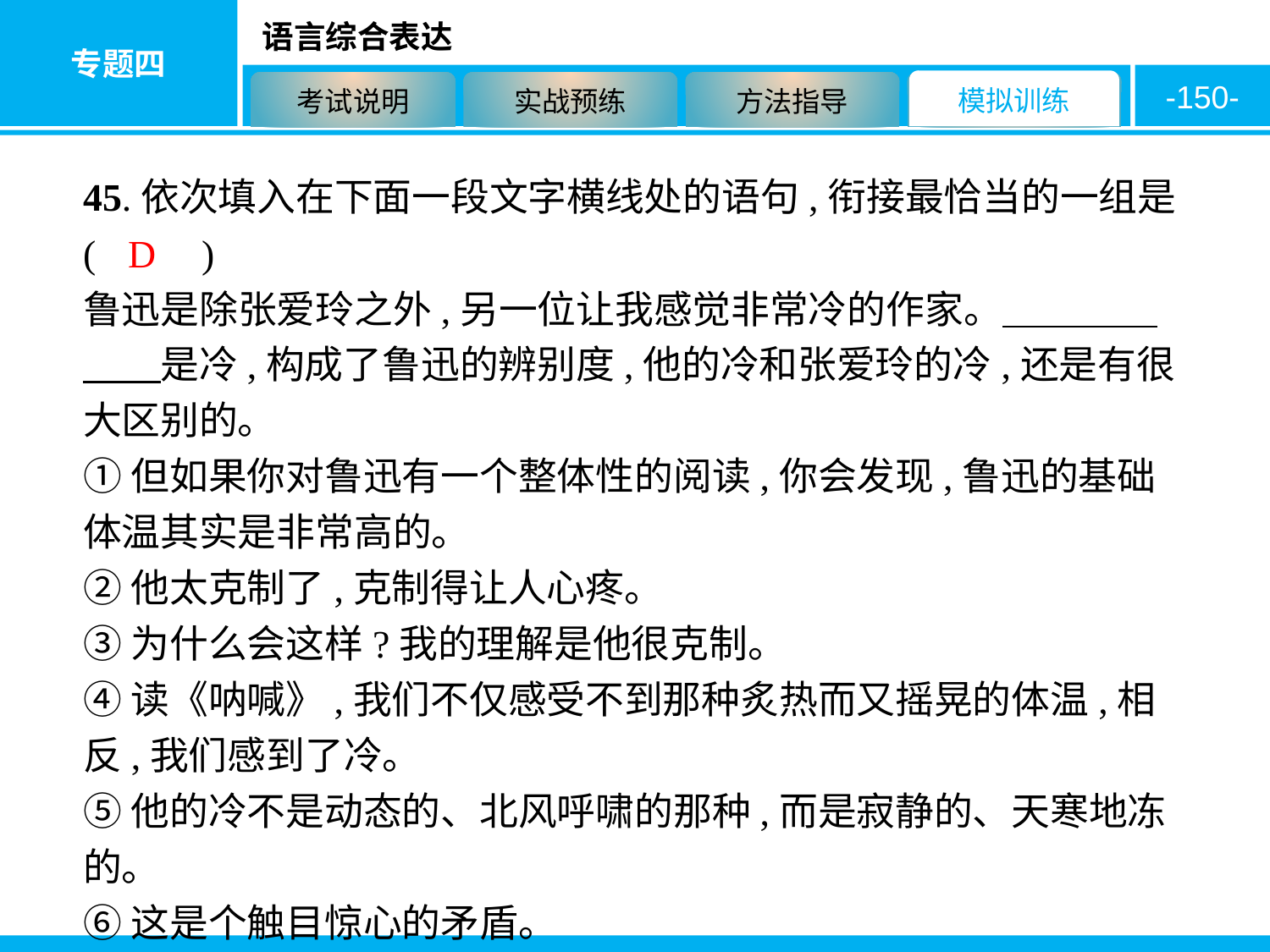

-150-
45.依次填入在下面一段文字横线处的语句,衔接最恰当的一组是 ( 　　)
鲁迅是除张爱玲之外,另一位让我感觉非常冷的作家。　　　　　　是冷,构成了鲁迅的辨别度,他的冷和张爱玲的冷,还是有很大区别的。
①但如果你对鲁迅有一个整体性的阅读,你会发现,鲁迅的基础体温其实是非常高的。
②他太克制了,克制得让人心疼。
③为什么会这样?我的理解是他很克制。
④读《呐喊》,我们不仅感受不到那种炙热而又摇晃的体温,相反,我们感到了冷。
⑤他的冷不是动态的、北风呼啸的那种,而是寂静的、天寒地冻的。
⑥这是个触目惊心的矛盾。
D